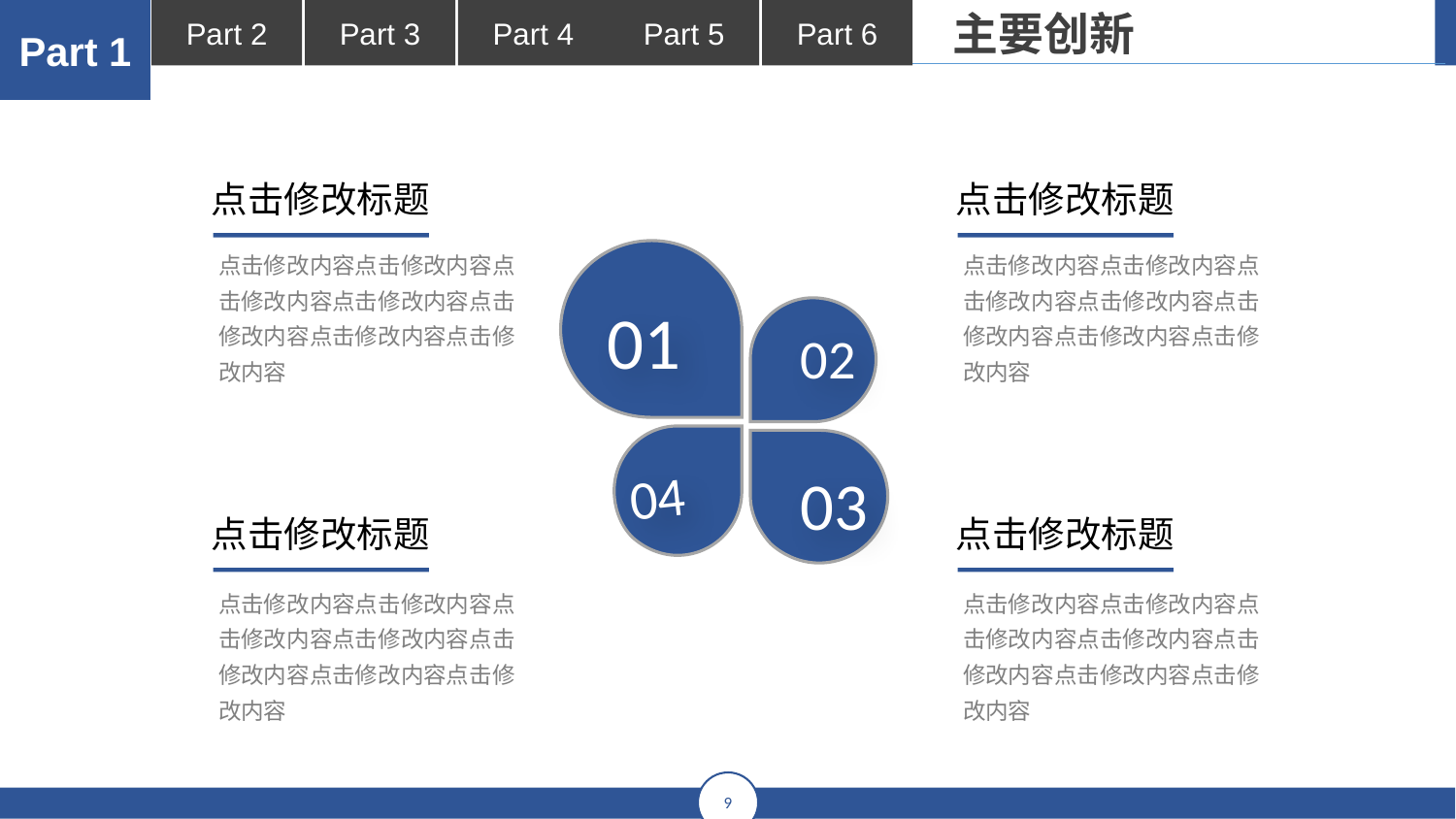

主要创新
点击修改标题
点击修改标题

点击修改内容点击修改内容点击修改内容点击修改内容点击修改内容点击修改内容点击修改内容
点击修改内容点击修改内容点击修改内容点击修改内容点击修改内容点击修改内容点击修改内容

01

02

04

03
点击修改标题
点击修改标题

点击修改内容点击修改内容点击修改内容点击修改内容点击修改内容点击修改内容点击修改内容
点击修改内容点击修改内容点击修改内容点击修改内容点击修改内容点击修改内容点击修改内容
延时符